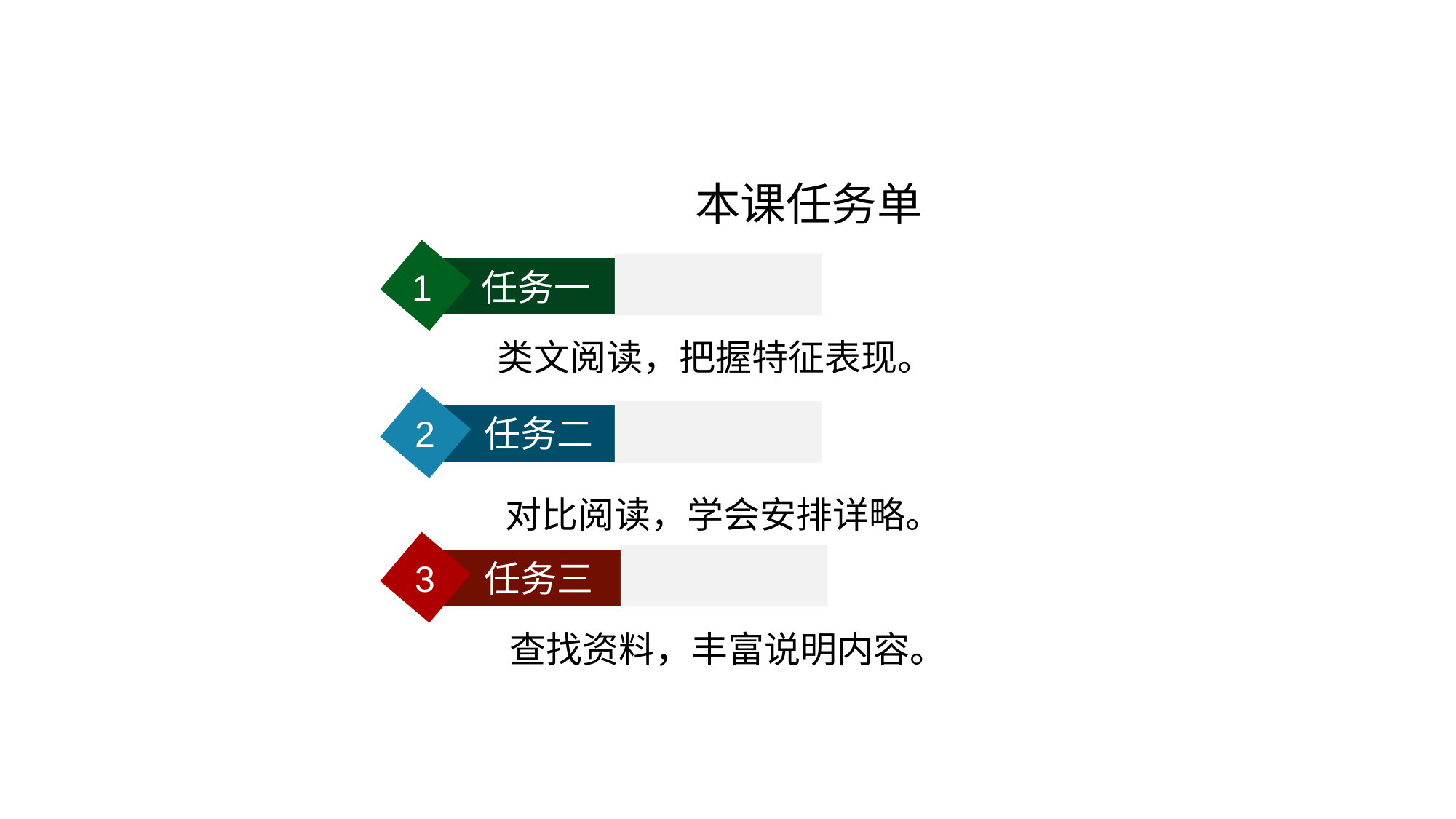

# 本课任务单

1    任务一

类文阅读，把握特征表现。

2    任务二

     对比阅读，学会安排详略。

3    任务三
     查找资料，丰富说明内容。